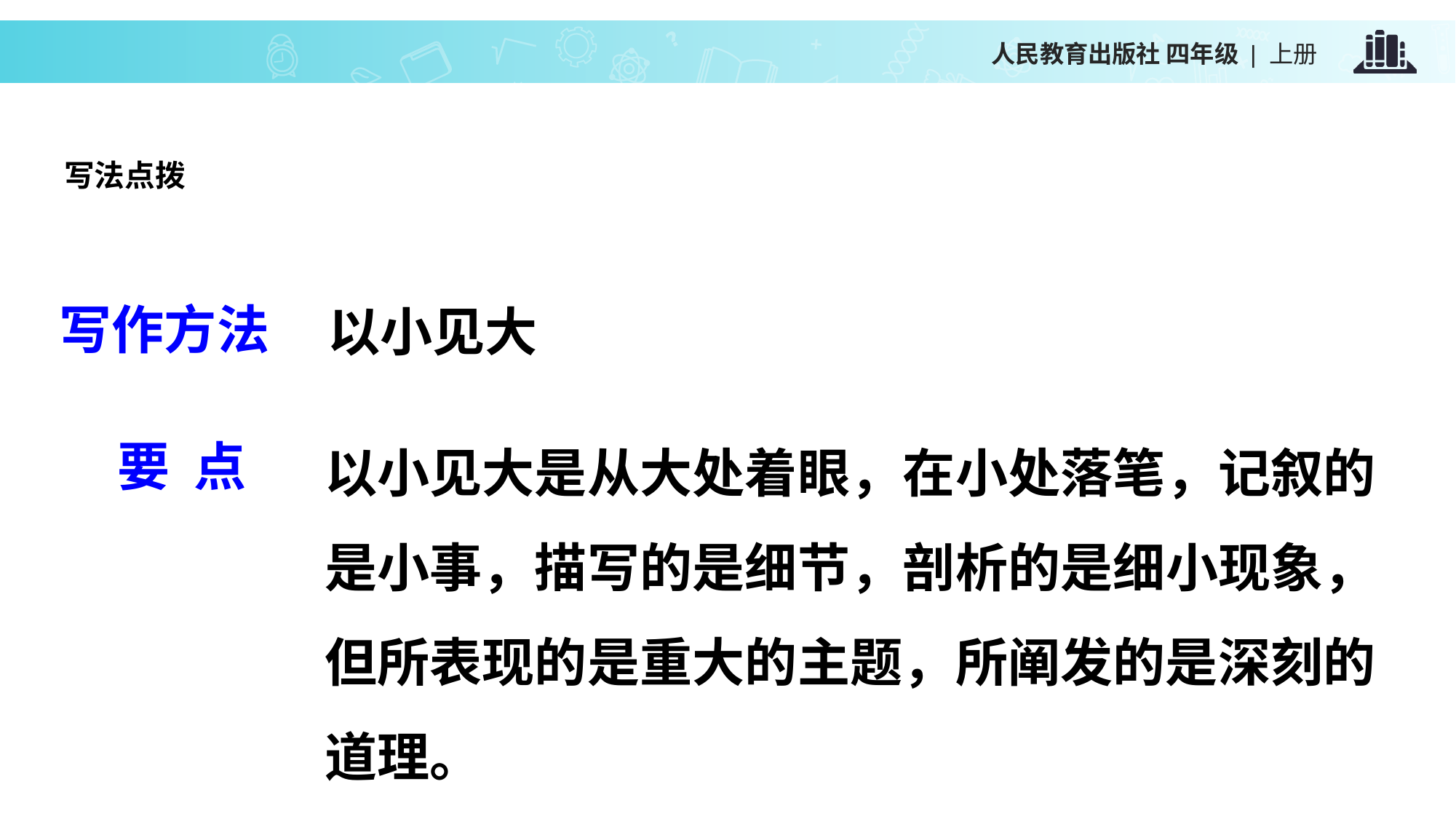

写法点拨
以小见大
写作方法
以小见大是从大处着眼，在小处落笔，记叙的是小事，描写的是细节，剖析的是细小现象，但所表现的是重大的主题，所阐发的是深刻的道理。
要  点